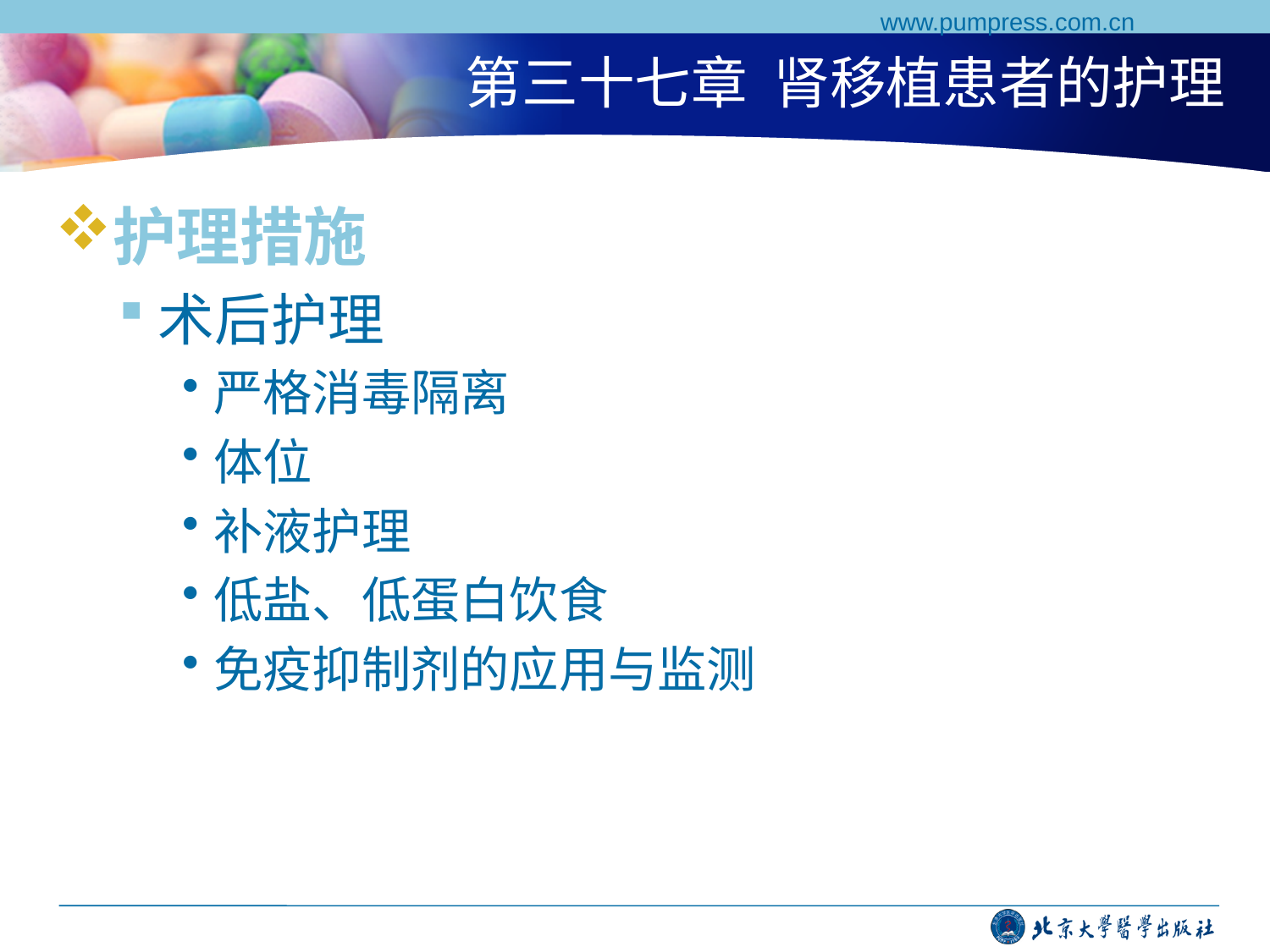

www.pumpress.com.cn
# 第三十七章  肾移植患者的护理
护理措施
术后护理
严格消毒隔离
体位
补液护理
低盐、低蛋白饮食
免疫抑制剂的应用与监测